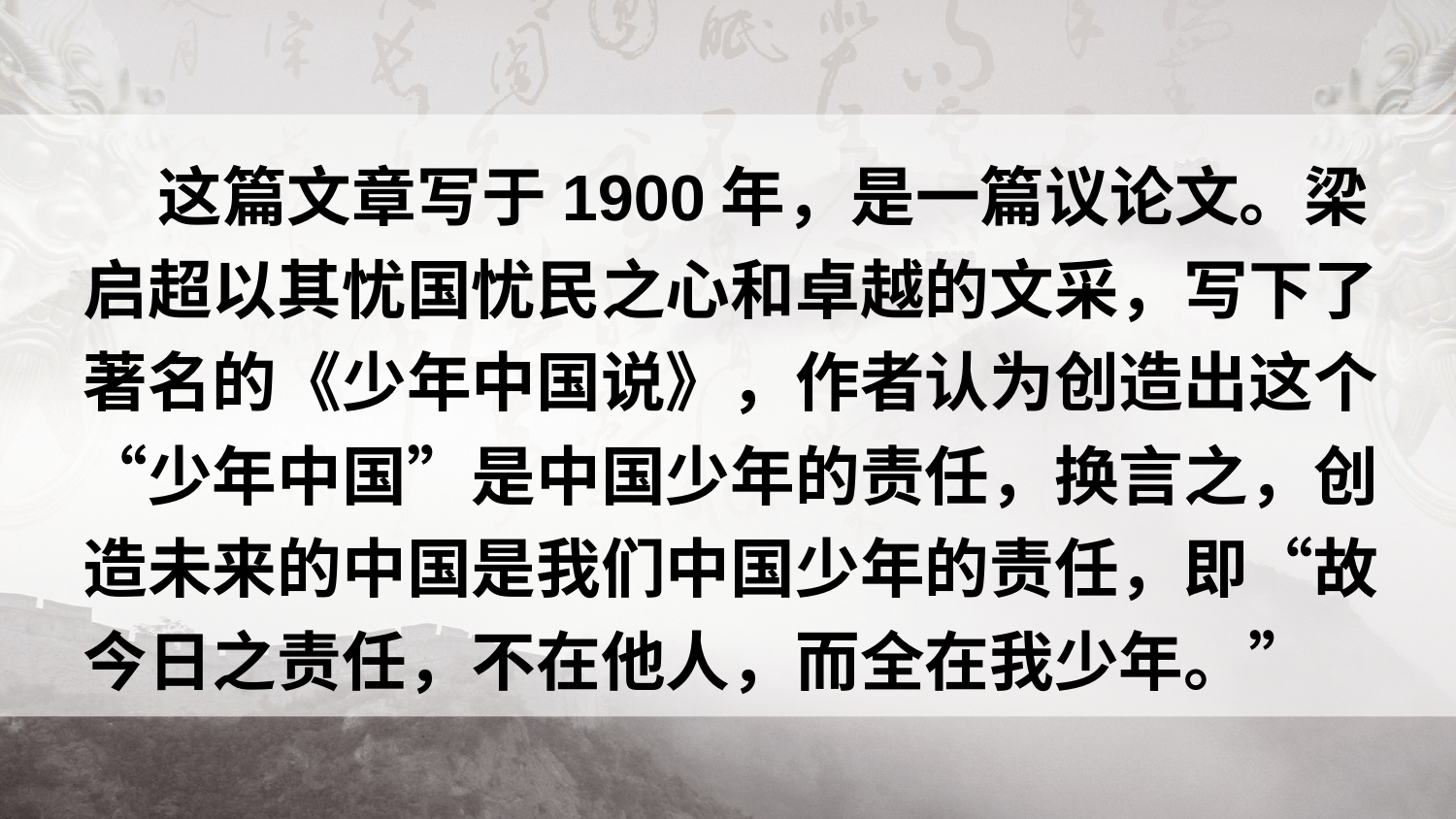

这篇文章写于1900年，是一篇议论文。梁启超以其忧国忧民之心和卓越的文采，写下了著名的《少年中国说》，作者认为创造出这个“少年中国”是中国少年的责任，换言之，创造未来的中国是我们中国少年的责任，即“故今日之责任，不在他人，而全在我少年。”